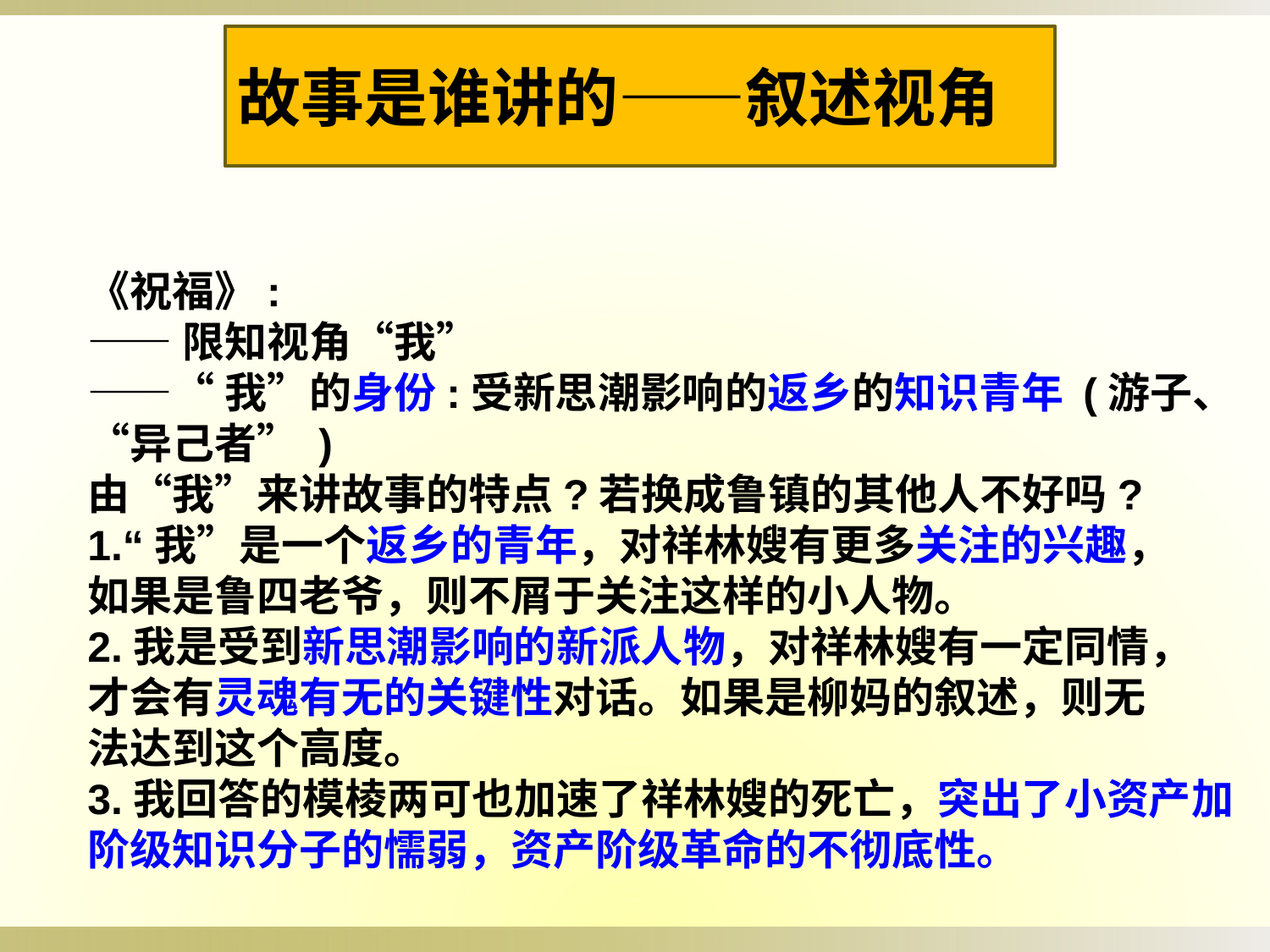

故事是谁讲的——叙述视角
《祝福》:
——限知视角“我”
——“我”的身份:受新思潮影响的返乡的知识青年 (游子、 “异己者” )
由“我”来讲故事的特点?若换成鲁镇的其他人不好吗?
1.“我”是一个返乡的青年，对祥林嫂有更多关注的兴趣，
如果是鲁四老爷，则不屑于关注这样的小人物。
2.我是受到新思潮影响的新派人物，对祥林嫂有一定同情，
才会有灵魂有无的关键性对话。如果是柳妈的叙述，则无
法达到这个高度。
3.我回答的模棱两可也加速了祥林嫂的死亡，突出了小资产加阶级知识分子的懦弱，资产阶级革命的不彻底性。